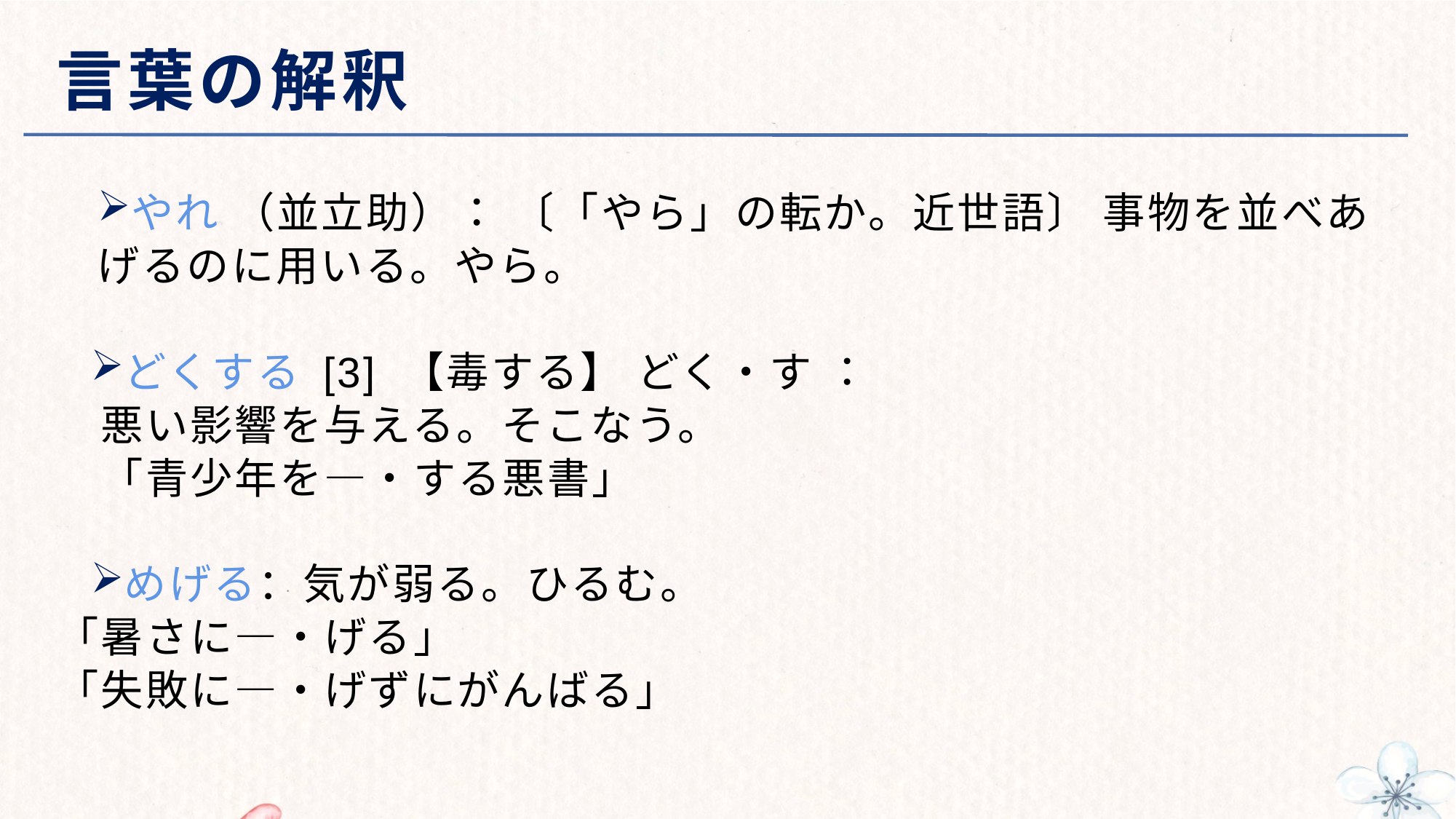

# 言葉の解釈
やれ （並立助）： 〔「やら」の転か。近世語〕 事物を並べあげるのに用いる。やら。

どくする [3] 【毒する】 どく・す ：
　悪い影響を与える。そこなう。
　「青少年を―・する悪書」

めげる：気が弱る。ひるむ。
「暑さに―・げる」
「失敗に―・げずにがんばる」